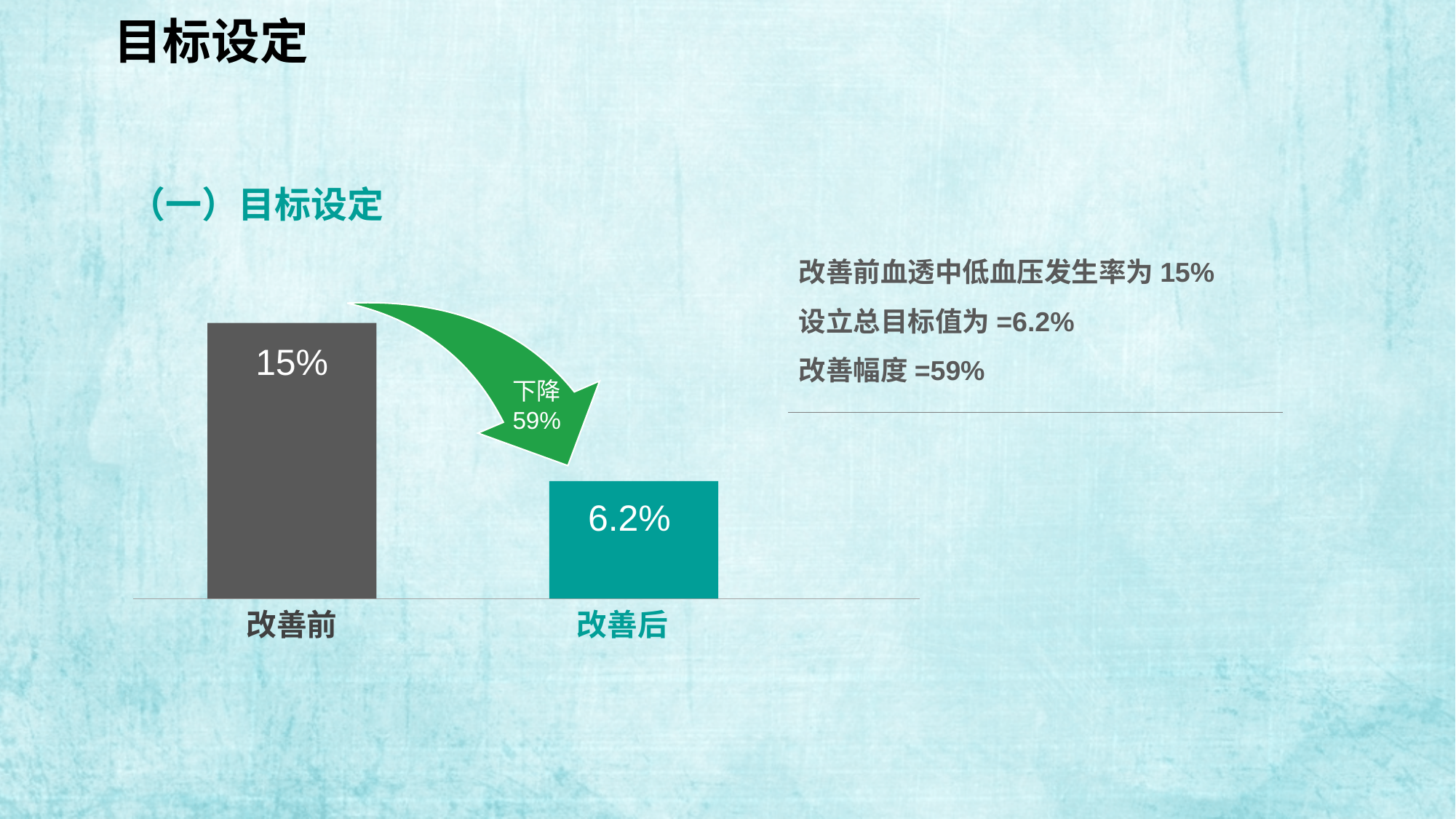

目标设定
（一）目标设定
改善前血透中低血压发生率为15%
设立总目标值为=6.2%
改善幅度=59%

下降
59%

15%

6.2%
改善前
改善后